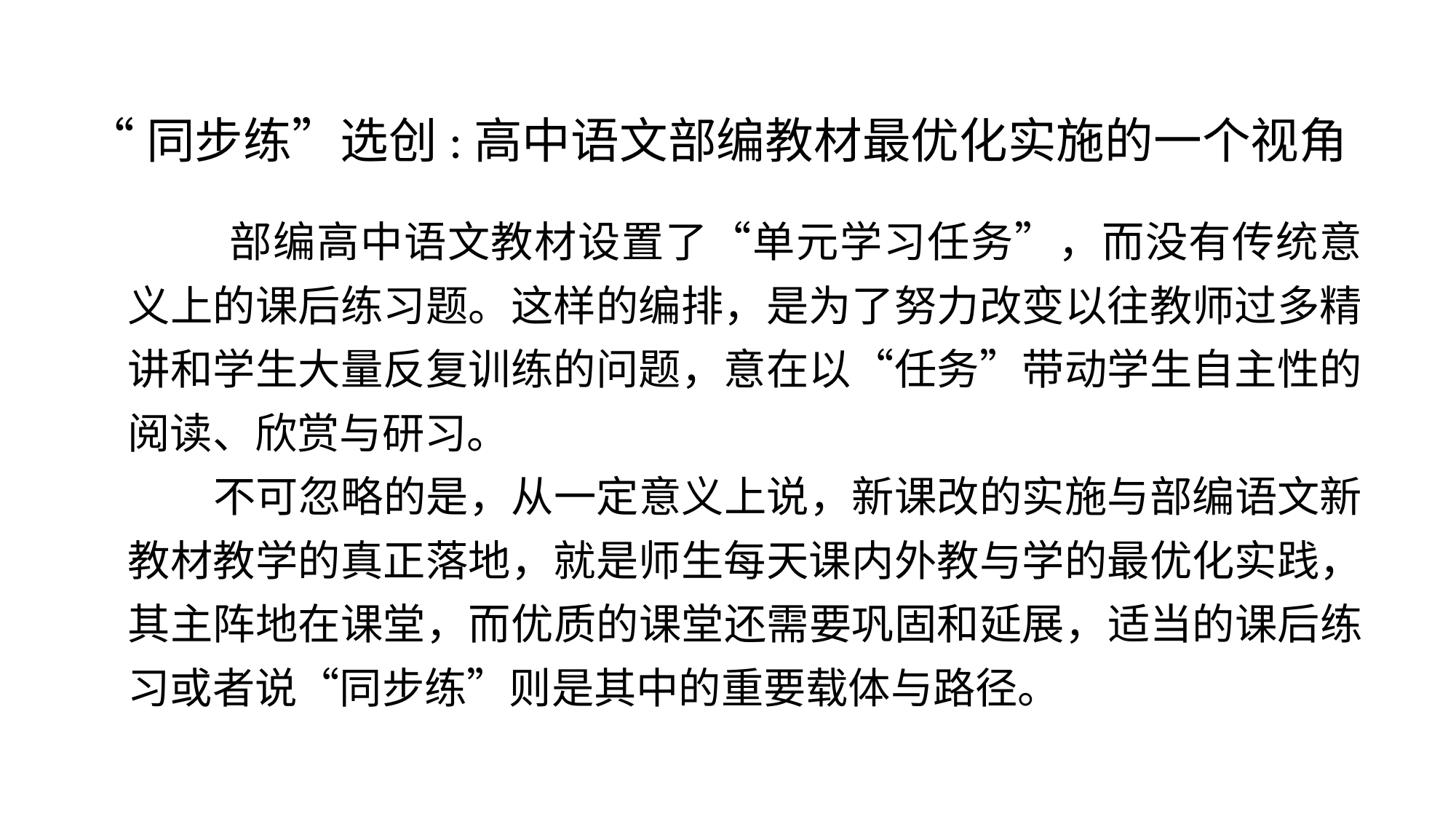

“同步练”选创:高中语文部编教材最优化实施的一个视角
     部编高中语文教材设置了“单元学习任务”，而没有传统意义上的课后练习题。这样的编排，是为了努力改变以往教师过多精讲和学生大量反复训练的问题，意在以“任务”带动学生自主性的阅读、欣赏与研习。
    不可忽略的是，从一定意义上说，新课改的实施与部编语文新教材教学的真正落地，就是师生每天课内外教与学的最优化实践，其主阵地在课堂，而优质的课堂还需要巩固和延展，适当的课后练习或者说“同步练”则是其中的重要载体与路径。